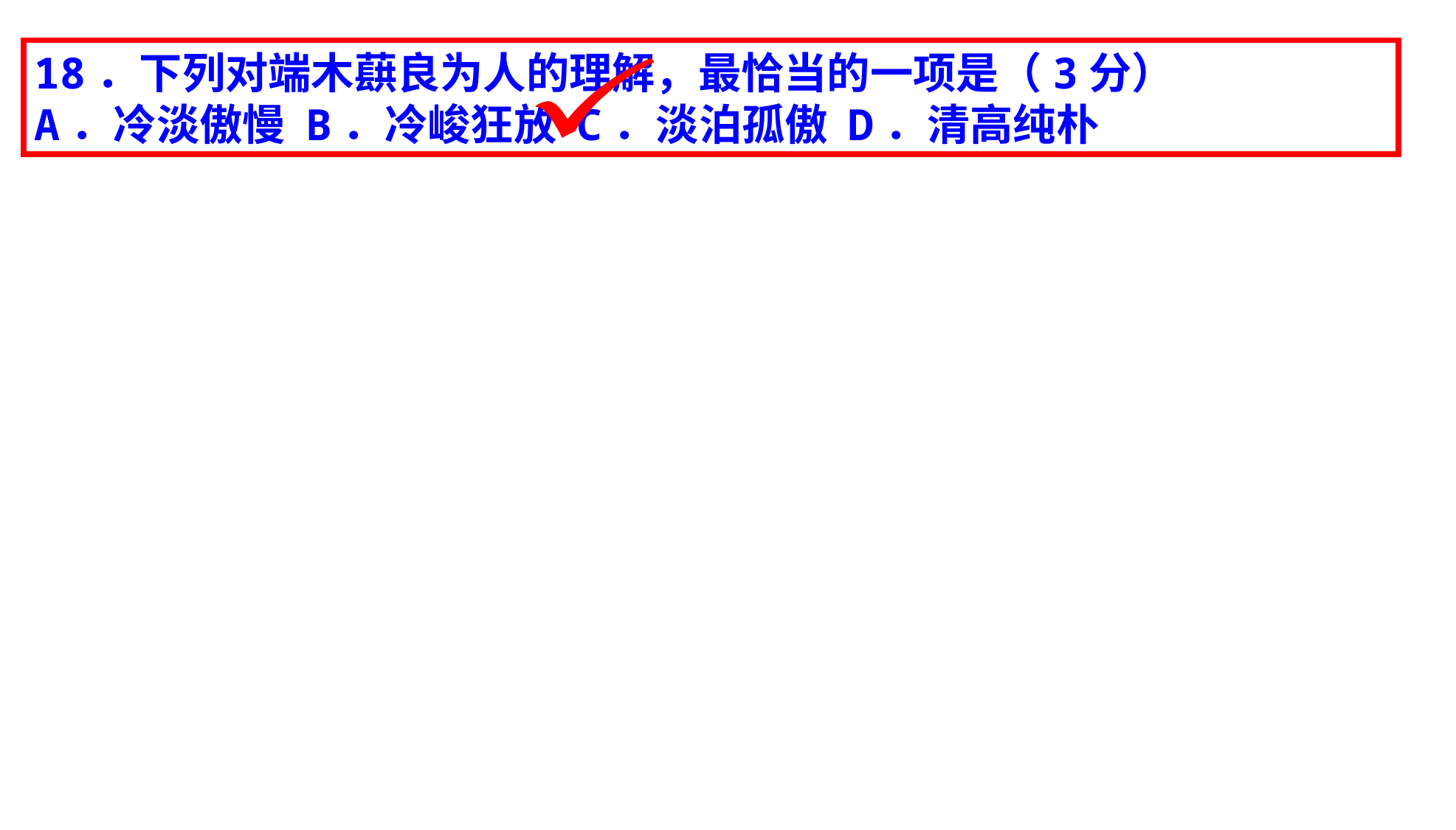

18．下列对端木蕻良为人的理解，最恰当的一项是（3分）
A．冷淡傲慢 B．冷峻狂放 C．淡泊孤傲 D．清高纯朴